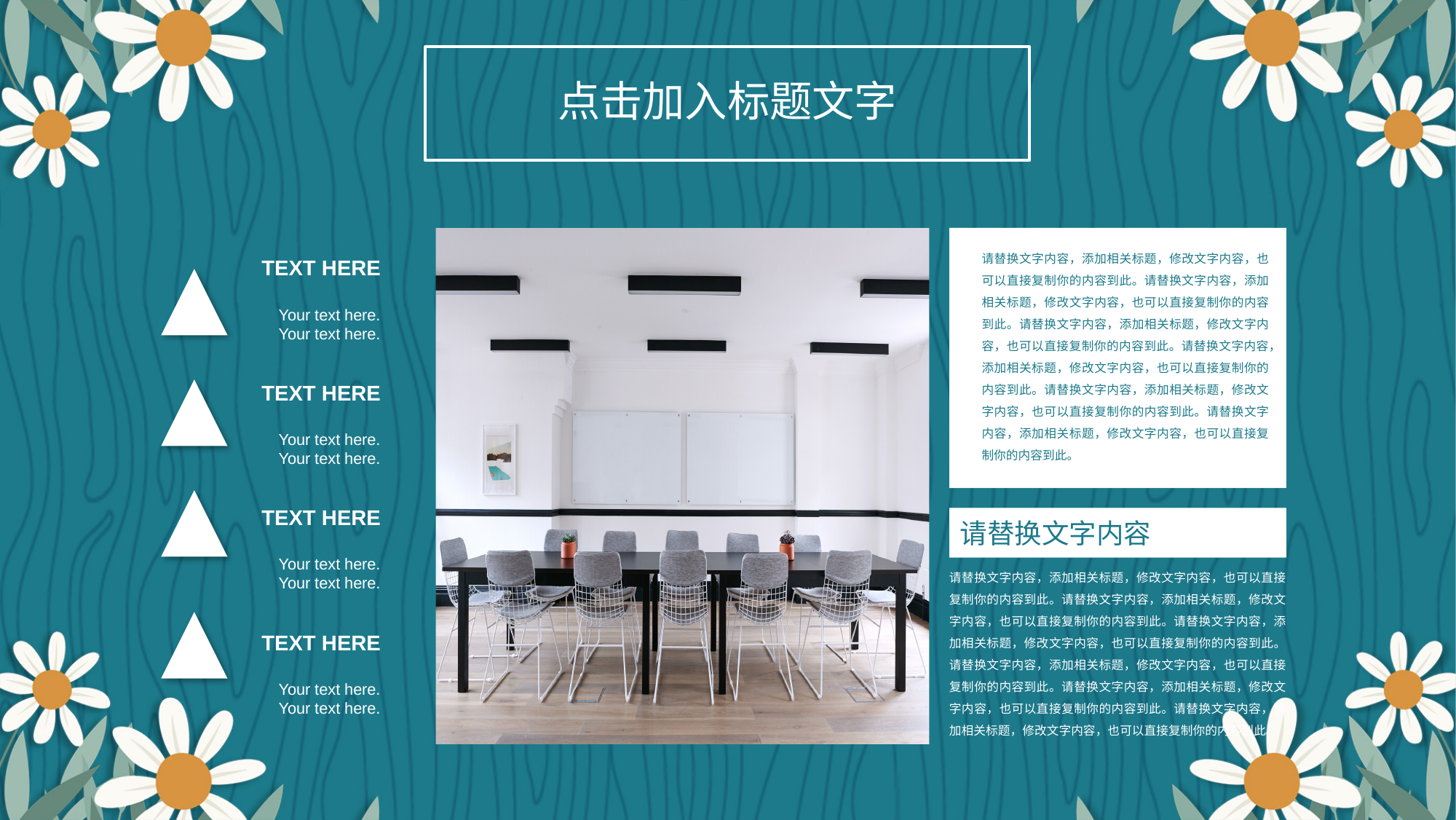

点击加入标题文字

请替换文字内容，添加相关标题，修改文字内容，也可以直接复制你的内容到此。请替换文字内容，添加相关标题，修改文字内容，也可以直接复制你的内容到此。请替换文字内容，添加相关标题，修改文字内容，也可以直接复制你的内容到此。请替换文字内容，添加相关标题，修改文字内容，也可以直接复制你的内容到此。请替换文字内容，添加相关标题，修改文字内容，也可以直接复制你的内容到此。请替换文字内容，添加相关标题，修改文字内容，也可以直接复制你的内容到此。
请替换文字内容
请替换文字内容，添加相关标题，修改文字内容，也可以直接复制你的内容到此。请替换文字内容，添加相关标题，修改文字内容，也可以直接复制你的内容到此。请替换文字内容，添加相关标题，修改文字内容，也可以直接复制你的内容到此。请替换文字内容，添加相关标题，修改文字内容，也可以直接复制你的内容到此。请替换文字内容，添加相关标题，修改文字内容，也可以直接复制你的内容到此。请替换文字内容，添加相关标题，修改文字内容，也可以直接复制你的内容到此。
TEXT HERE
Your text here.
Your text here.

TEXT HERE
Your text here.
Your text here.

TEXT HERE
Your text here.
Your text here.

TEXT HERE
Your text here.
Your text here.